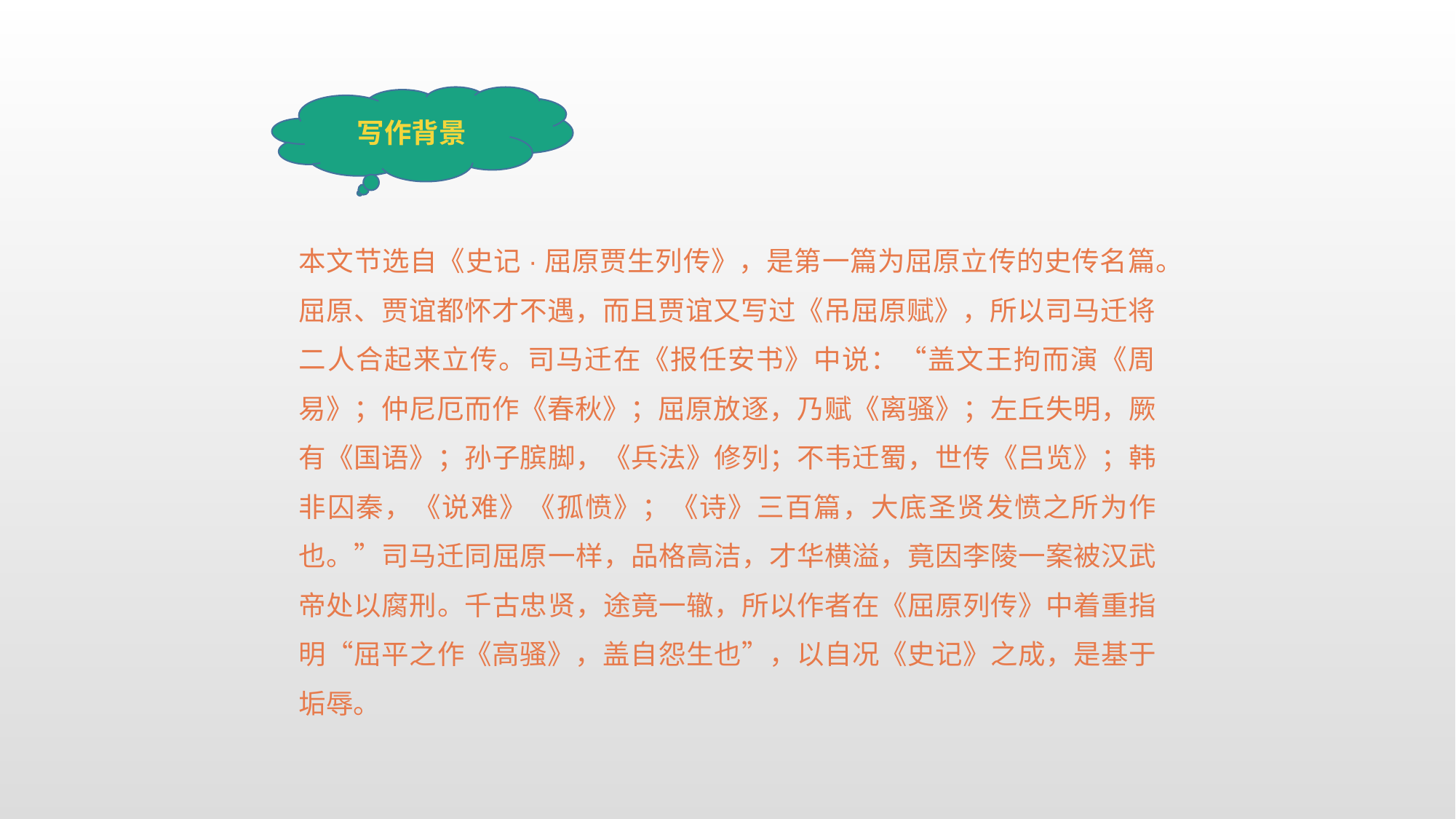

写作背景
本文节选自《史记·屈原贾生列传》，是第一篇为屈原立传的史传名篇。屈原、贾谊都怀才不遇，而且贾谊又写过《吊屈原赋》，所以司马迁将二人合起来立传。司马迁在《报任安书》中说：“盖文王拘而演《周易》；仲尼厄而作《春秋》；屈原放逐，乃赋《离骚》；左丘失明，厥有《国语》；孙子膑脚，《兵法》修列；不韦迁蜀，世传《吕览》；韩非囚秦，《说难》《孤愤》；《诗》三百篇，大底圣贤发愤之所为作也。”司马迁同屈原一样，品格高洁，才华横溢，竟因李陵一案被汉武帝处以腐刑。千古忠贤，途竟一辙，所以作者在《屈原列传》中着重指明“屈平之作《高骚》，盖自怨生也”，以自况《史记》之成，是基于垢辱。